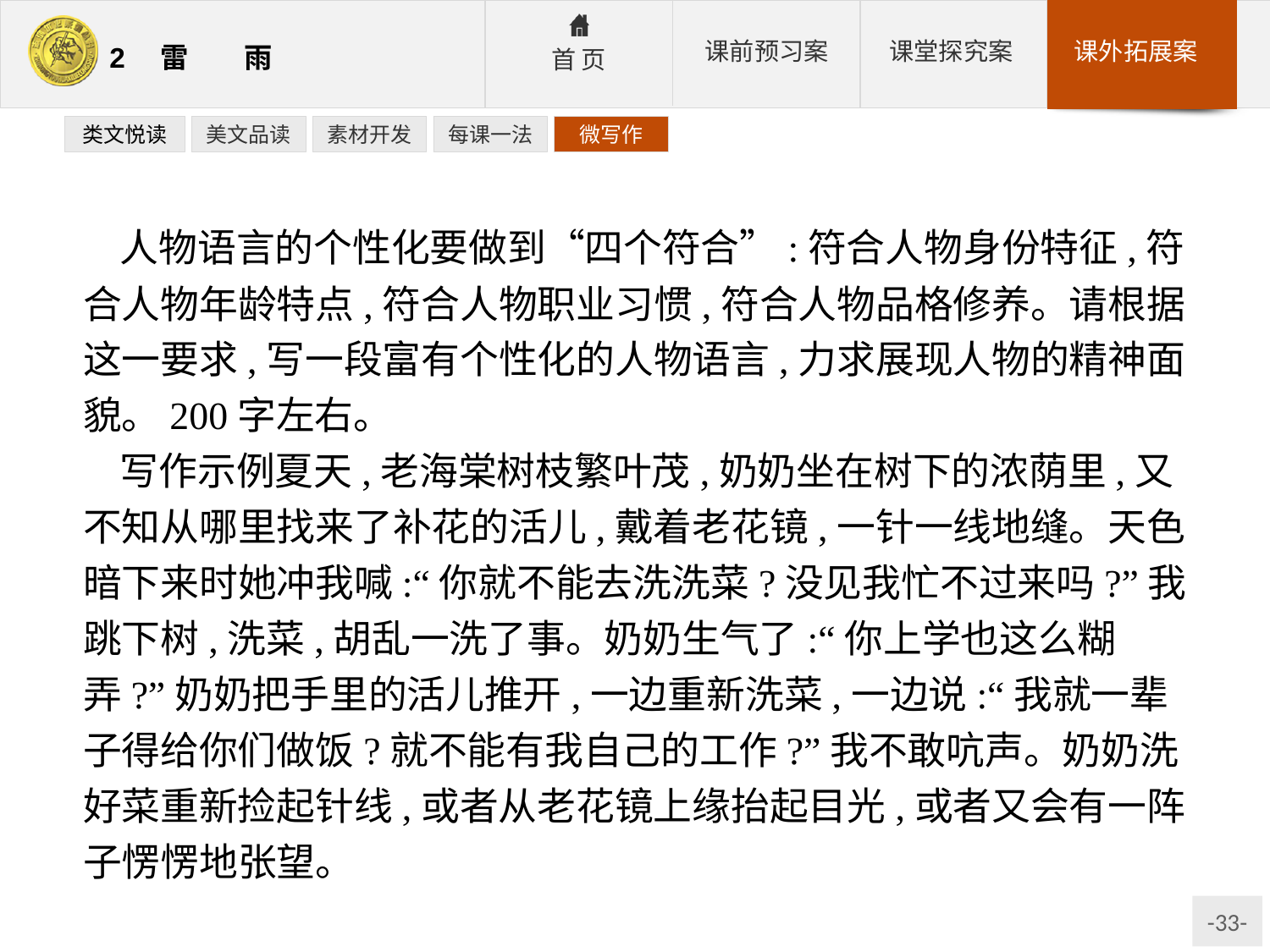

类文悦读
美文品读
素材开发
每课一法
微写作
人物语言的个性化要做到“四个符合”:符合人物身份特征,符合人物年龄特点,符合人物职业习惯,符合人物品格修养。请根据这一要求,写一段富有个性化的人物语言,力求展现人物的精神面貌。200字左右。
写作示例夏天,老海棠树枝繁叶茂,奶奶坐在树下的浓荫里,又不知从哪里找来了补花的活儿,戴着老花镜,一针一线地缝。天色暗下来时她冲我喊:“你就不能去洗洗菜?没见我忙不过来吗?”我跳下树,洗菜,胡乱一洗了事。奶奶生气了:“你上学也这么糊弄?”奶奶把手里的活儿推开,一边重新洗菜,一边说:“我就一辈子得给你们做饭?就不能有我自己的工作?”我不敢吭声。奶奶洗好菜重新捡起针线,或者从老花镜上缘抬起目光,或者又会有一阵子愣愣地张望。